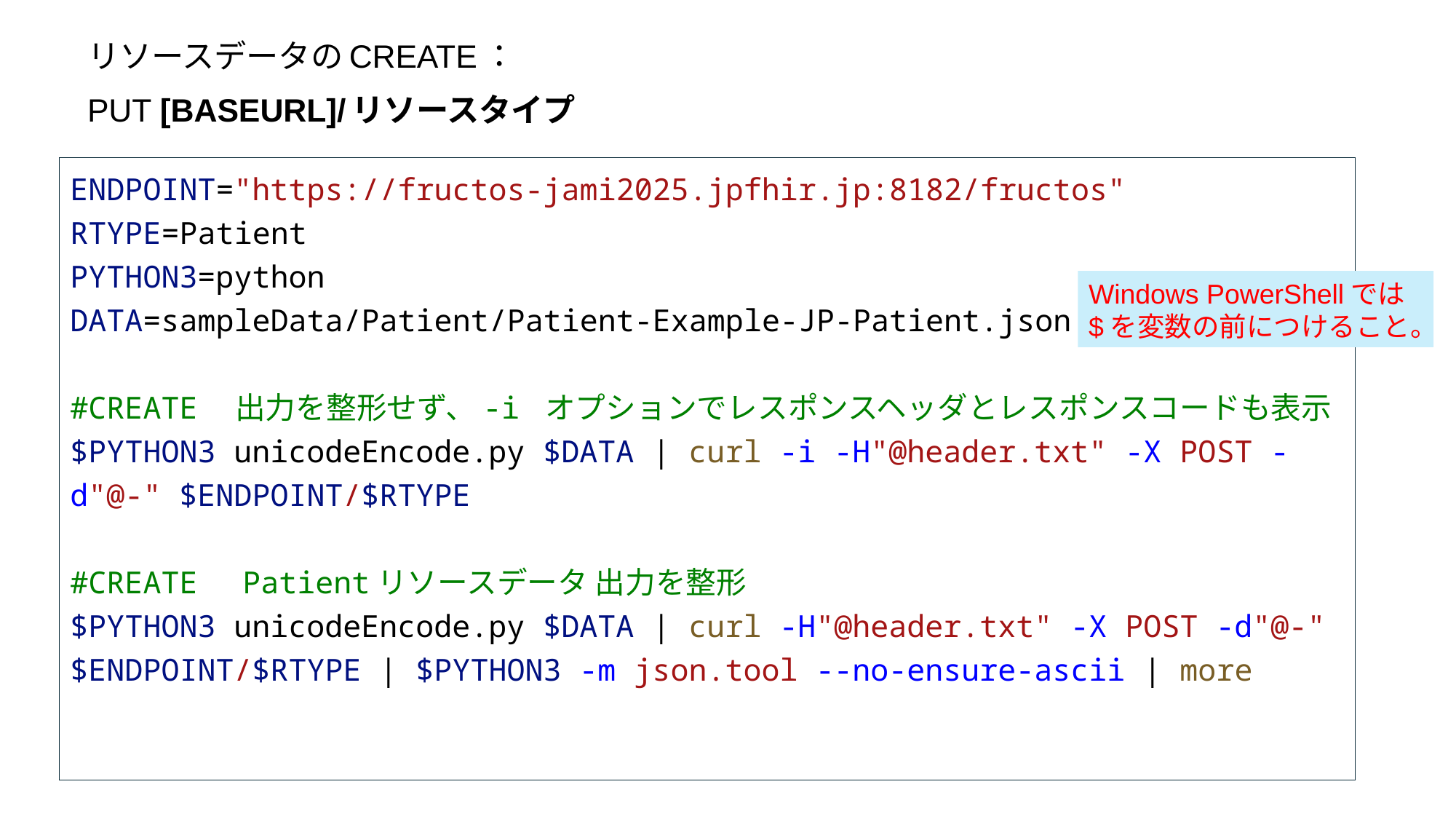

# リソースデータのCREATE： PUT [BASEURL]/リソースタイプ
ENDPOINT="https://fructos-jami2025.jpfhir.jp:8182/fructos"
RTYPE=Patient
PYTHON3=python
DATA=sampleData/Patient/Patient-Example-JP-Patient.json
#CREATE　出力を整形せず、-i オプションでレスポンスヘッダとレスポンスコードも表示
$PYTHON3 unicodeEncode.py $DATA | curl -i -H"@header.txt" -X POST -d"@-" $ENDPOINT/$RTYPE
#CREATE　Patientリソースデータ 出力を整形
$PYTHON3 unicodeEncode.py $DATA | curl -H"@header.txt" -X POST -d"@-" $ENDPOINT/$RTYPE | $PYTHON3 -m json.tool --no-ensure-ascii | more

Windows PowerShellでは
$を変数の前につけること。